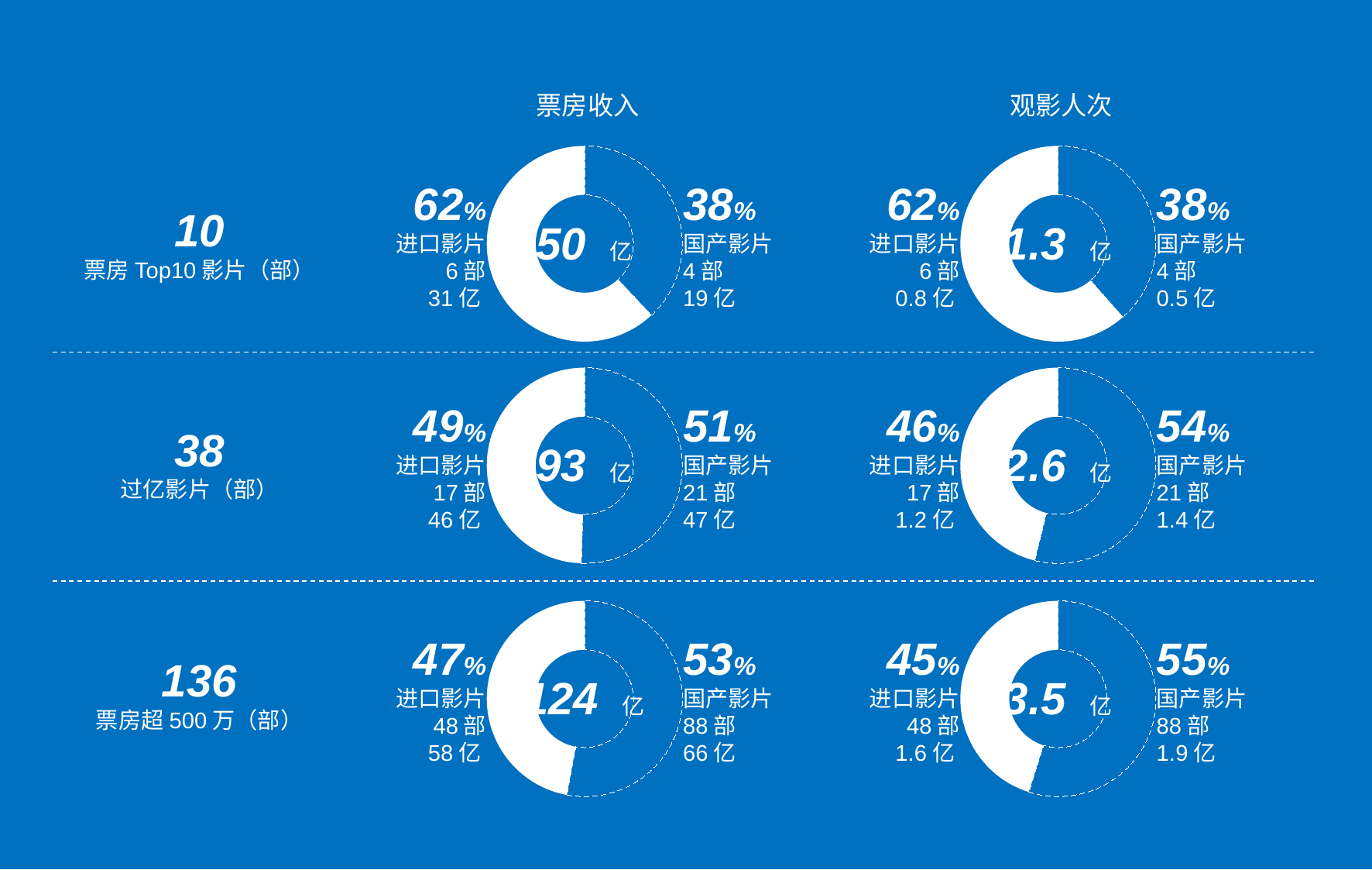

票房收入
观影人次

### Chart

| Category | 数值 |
|---|---|
| 国产 | 19.0 |
| 进口 | 31.0 |
62%
进口影片
6部
31亿
38%
国产影片
4部
19亿
50 亿

### Chart

| Category | 数值 |
|---|---|
| 国产 | 0.5 |
| 进口 | 0.8 |
62%
进口影片
6部
0.8亿
38%
国产影片
4部
0.5亿
1.3 亿
10
票房Top10影片（部）

### Chart

| Category | 数值 |
|---|---|
| 国产 | 47.0 |
| 进口 | 46.0 |
49%
进口影片
17部
46亿
51%
国产影片
21部
47亿
93 亿

### Chart

| Category | 数值 |
|---|---|
| 国产 | 1.4 |
| 进口 | 1.2 |
46%
进口影片
17部
1.2亿
54%
国产影片
21部
1.4亿
2.6 亿
38
过亿影片（部）

### Chart

| Category | 数值 |
|---|---|
| 进口 | 65.6 |
| 国产 | 58.4 |
47%
进口影片
48部
58亿
53%
国产影片
88部
66亿
124 亿

### Chart

| Category | 数值 |
|---|---|
| 国产 | 1.92 |
| 进口 | 1.58 |
45%
进口影片
48部
1.6亿
55%
国产影片
88部
1.9亿
3.5 亿
136
票房超500万（部）